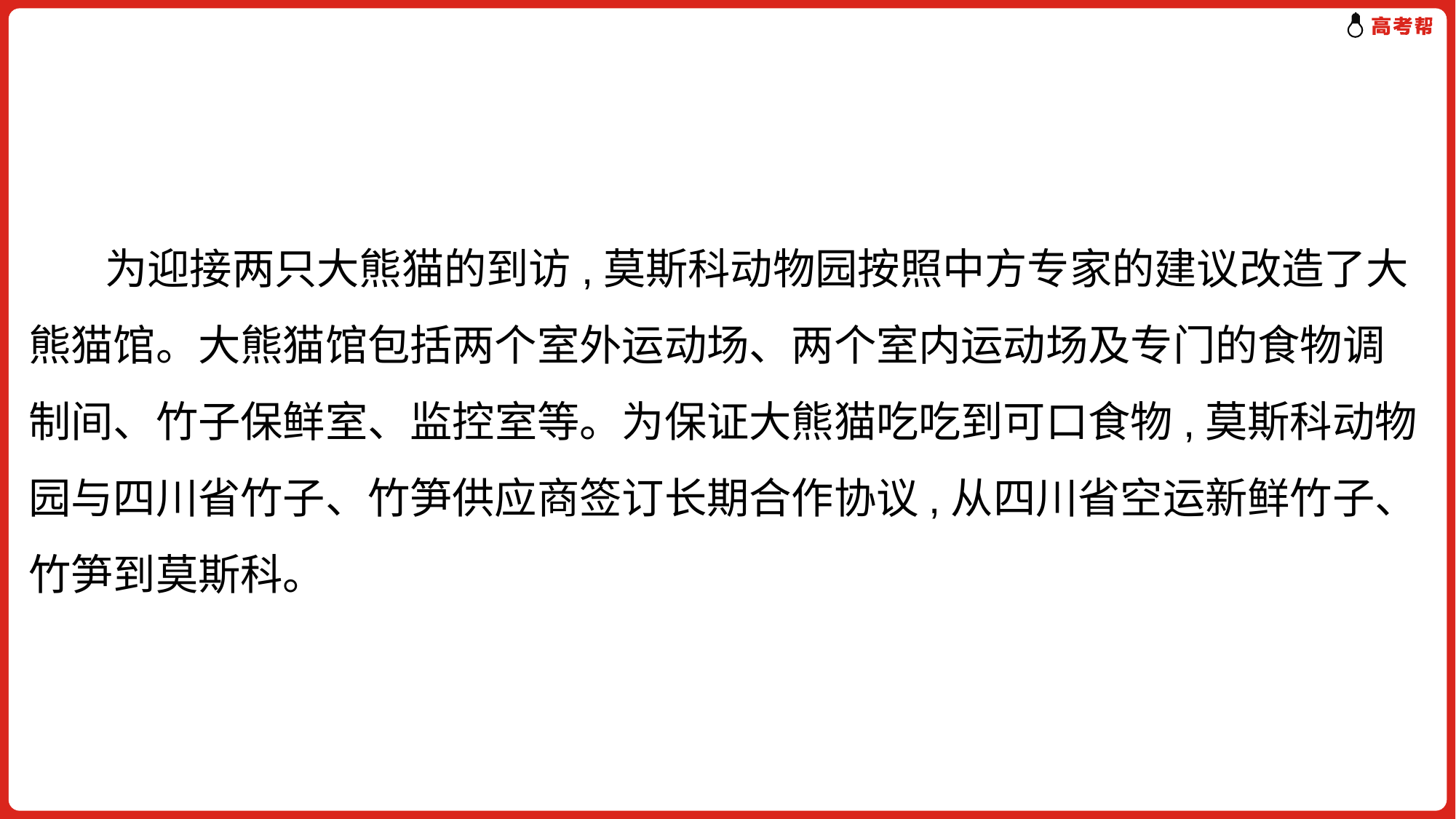

为迎接两只大熊猫的到访,莫斯科动物园按照中方专家的建议改造了大熊猫馆。大熊猫馆包括两个室外运动场、两个室内运动场及专门的食物调制间、竹子保鲜室、监控室等。为保证大熊猫吃吃到可口食物,莫斯科动物园与四川省竹子、竹笋供应商签订长期合作协议,从四川省空运新鲜竹子、竹笋到莫斯科。